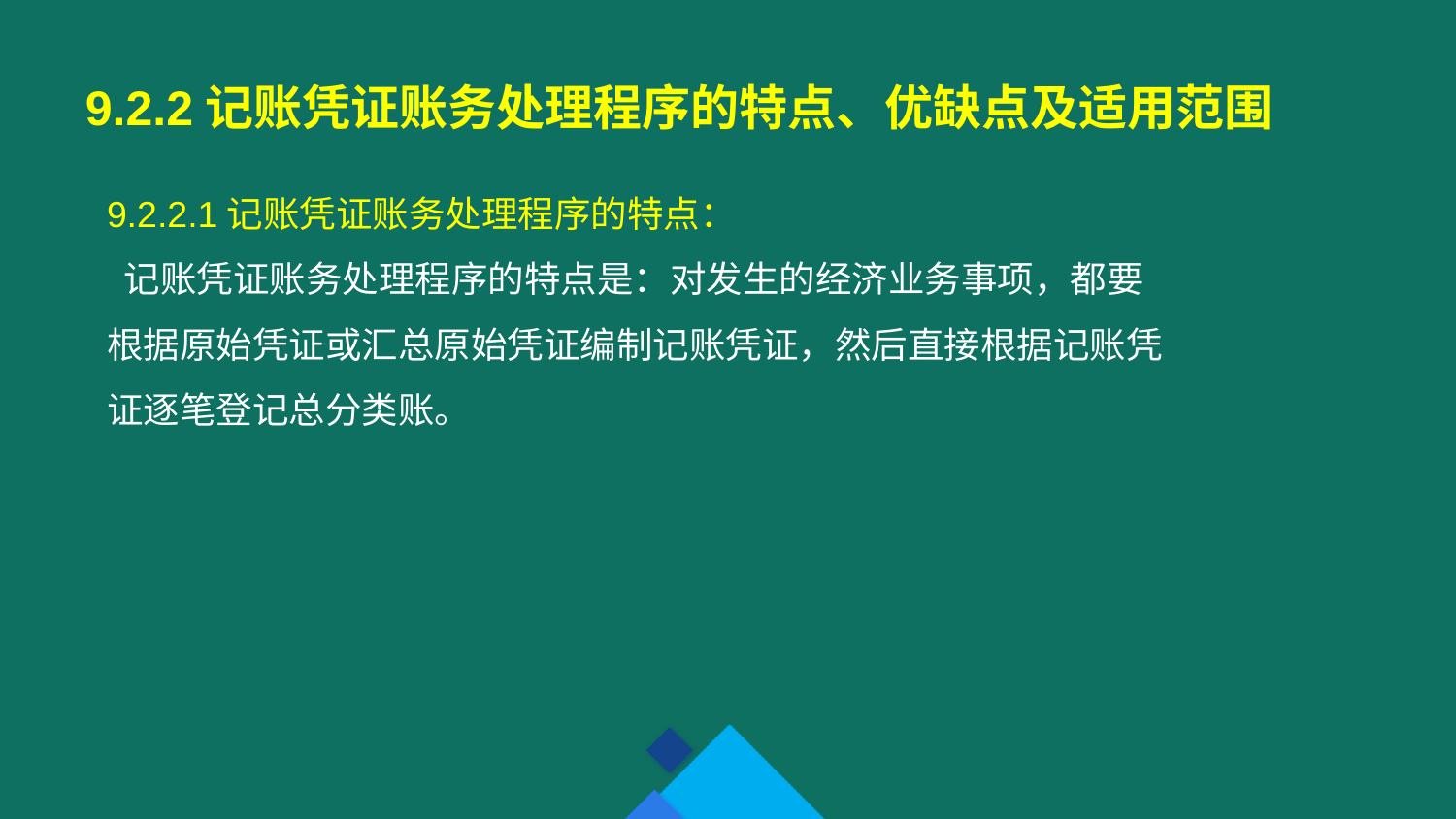

9.2.2记账凭证账务处理程序的特点、优缺点及适用范围
9.2.2.1记账凭证账务处理程序的特点：
 记账凭证账务处理程序的特点是：对发生的经济业务事项，都要根据原始凭证或汇总原始凭证编制记账凭证，然后直接根据记账凭证逐笔登记总分类账。